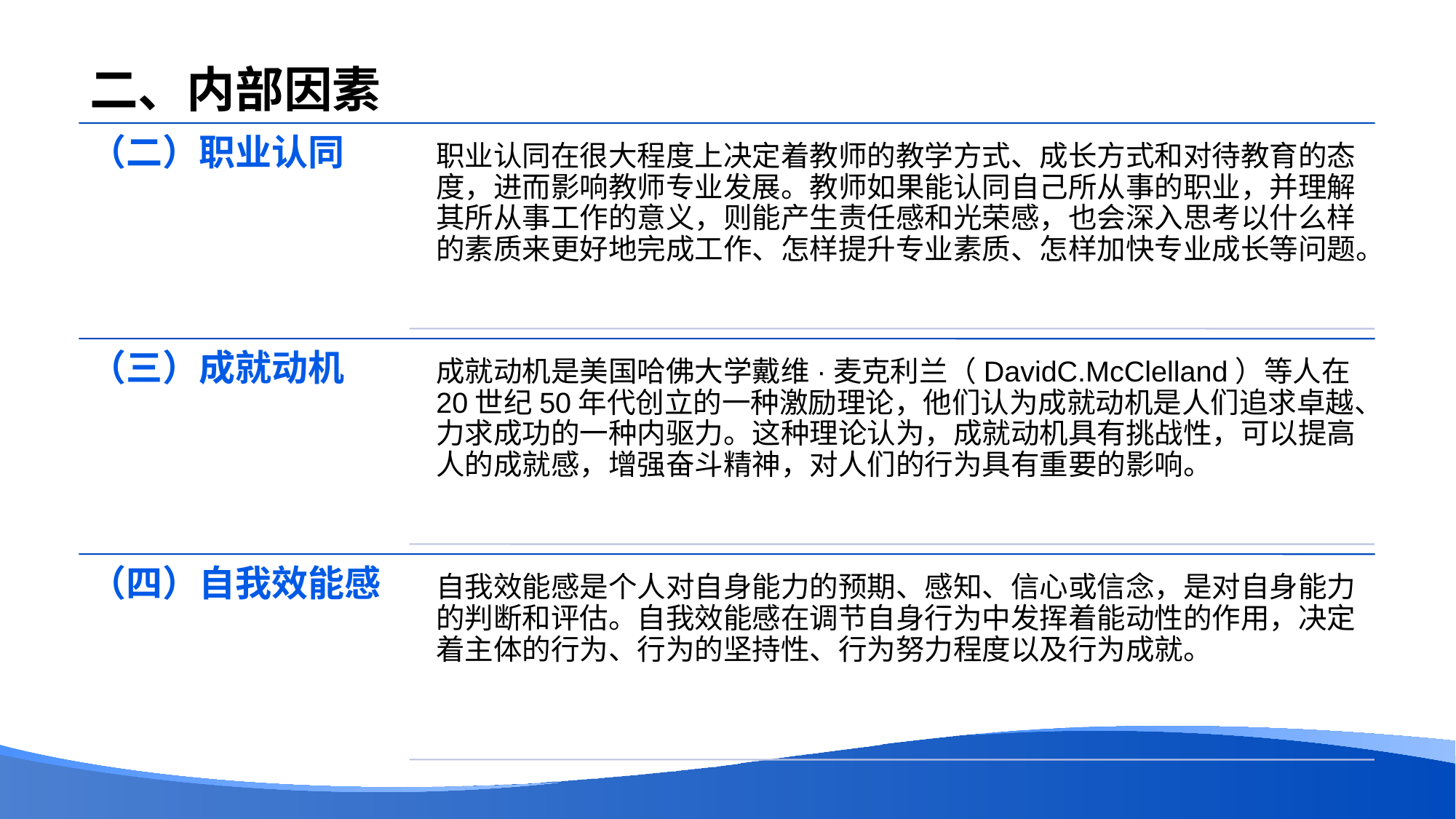

# 二、内部因素
（二）职业认同
职业认同在很大程度上决定着教师的教学方式、成长方式和对待教育的态度，进而影响教师专业发展。教师如果能认同自己所从事的职业，并理解其所从事工作的意义，则能产生责任感和光荣感，也会深入思考以什么样的素质来更好地完成工作、怎样提升专业素质、怎样加快专业成长等问题。
（三）成就动机
成就动机是美国哈佛大学戴维·麦克利兰（DavidC.McClelland）等人在20世纪50年代创立的一种激励理论，他们认为成就动机是人们追求卓越、力求成功的一种内驱力。这种理论认为，成就动机具有挑战性，可以提高人的成就感，增强奋斗精神，对人们的行为具有重要的影响。
（四）自我效能感
自我效能感是个人对自身能力的预期、感知、信心或信念，是对自身能力的判断和评估。自我效能感在调节自身行为中发挥着能动性的作用，决定着主体的行为、行为的坚持性、行为努力程度以及行为成就。